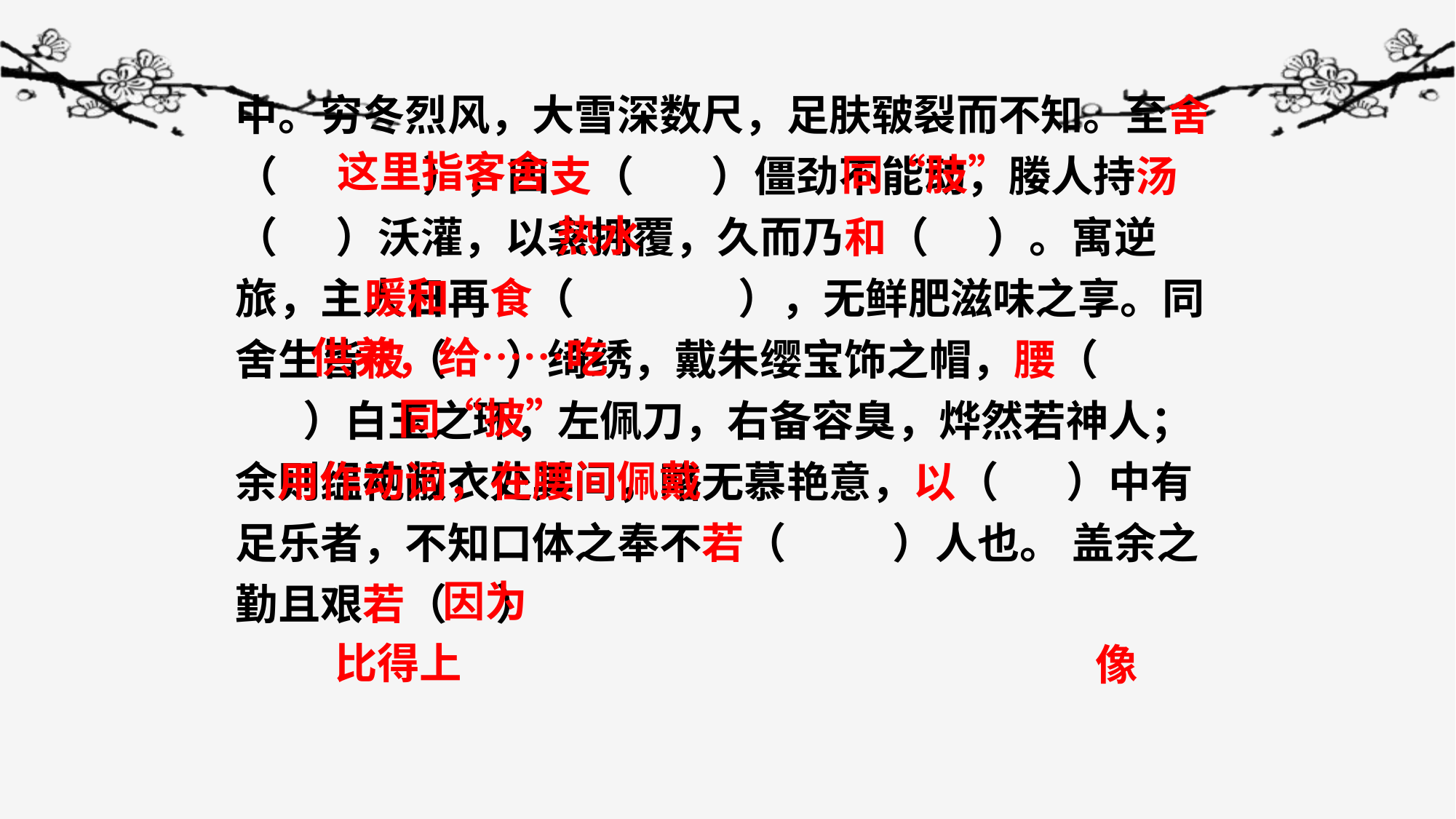

中。穷冬烈风，大雪深数尺，足肤皲裂而不知。至舍（               ），四支（        ）僵劲不能动，媵人持汤（      ）沃灌，以衾拥覆，久而乃和（      ）。寓逆旅，主人日再食（                 ），无鲜肥滋味之享。同舍生皆被（      ）绮绣，戴朱缨宝饰之帽，腰（                    ）白玉之环，左佩刀，右备容臭，烨然若神人；余则缊袍敝衣处其间，略无慕艳意，以（       ）中有足乐者，不知口体之奉不若（           ）人也。 盖余之勤且艰若（     ）
这里指客舍
同“肢”
热水
暖和
供养，给……吃
同“披”
用作动词，在腰间佩戴
因为
比得上
像